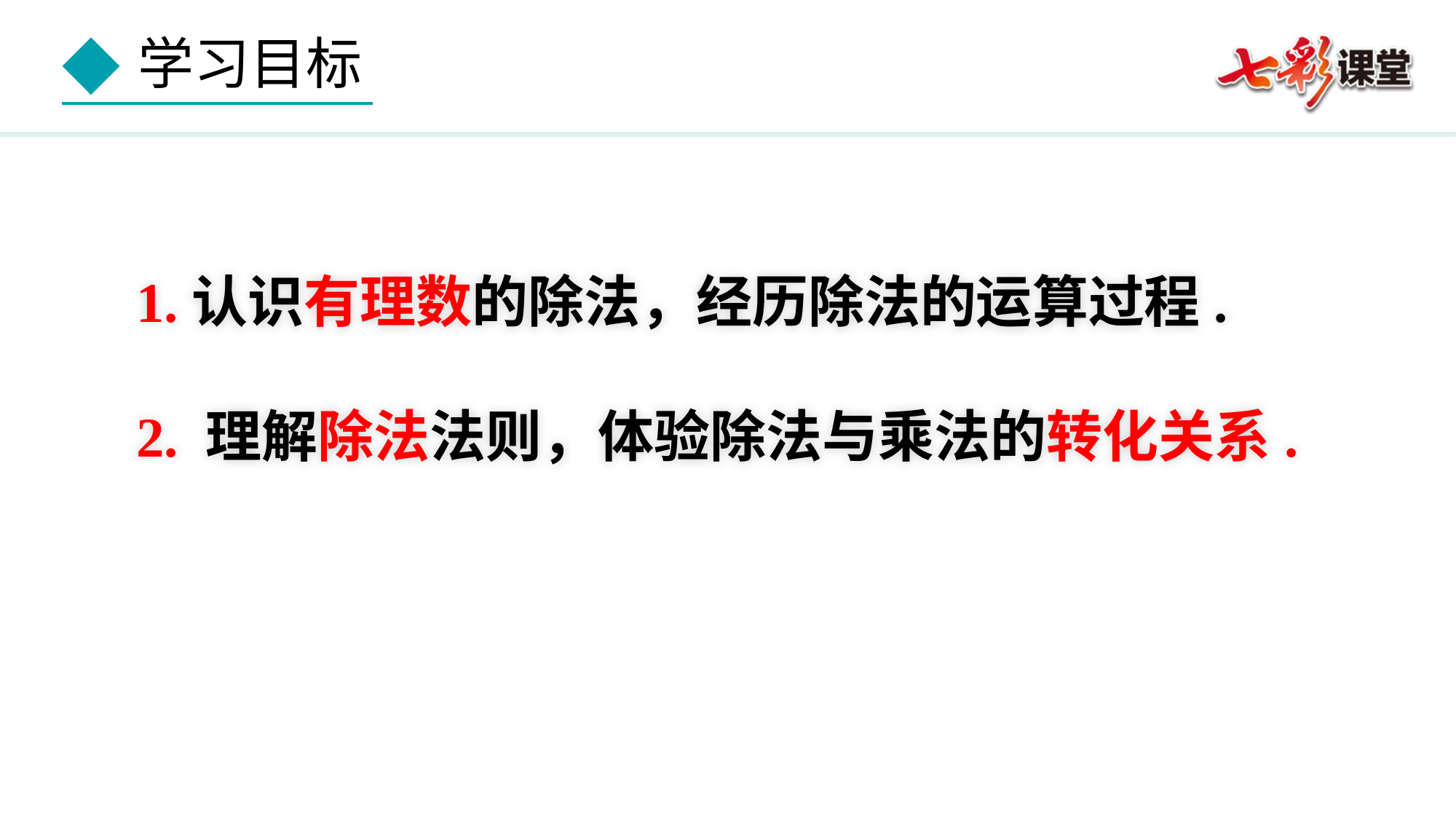

1.认识有理数的除法，经历除法的运算过程.
2. 理解除法法则，体验除法与乘法的转化关系.